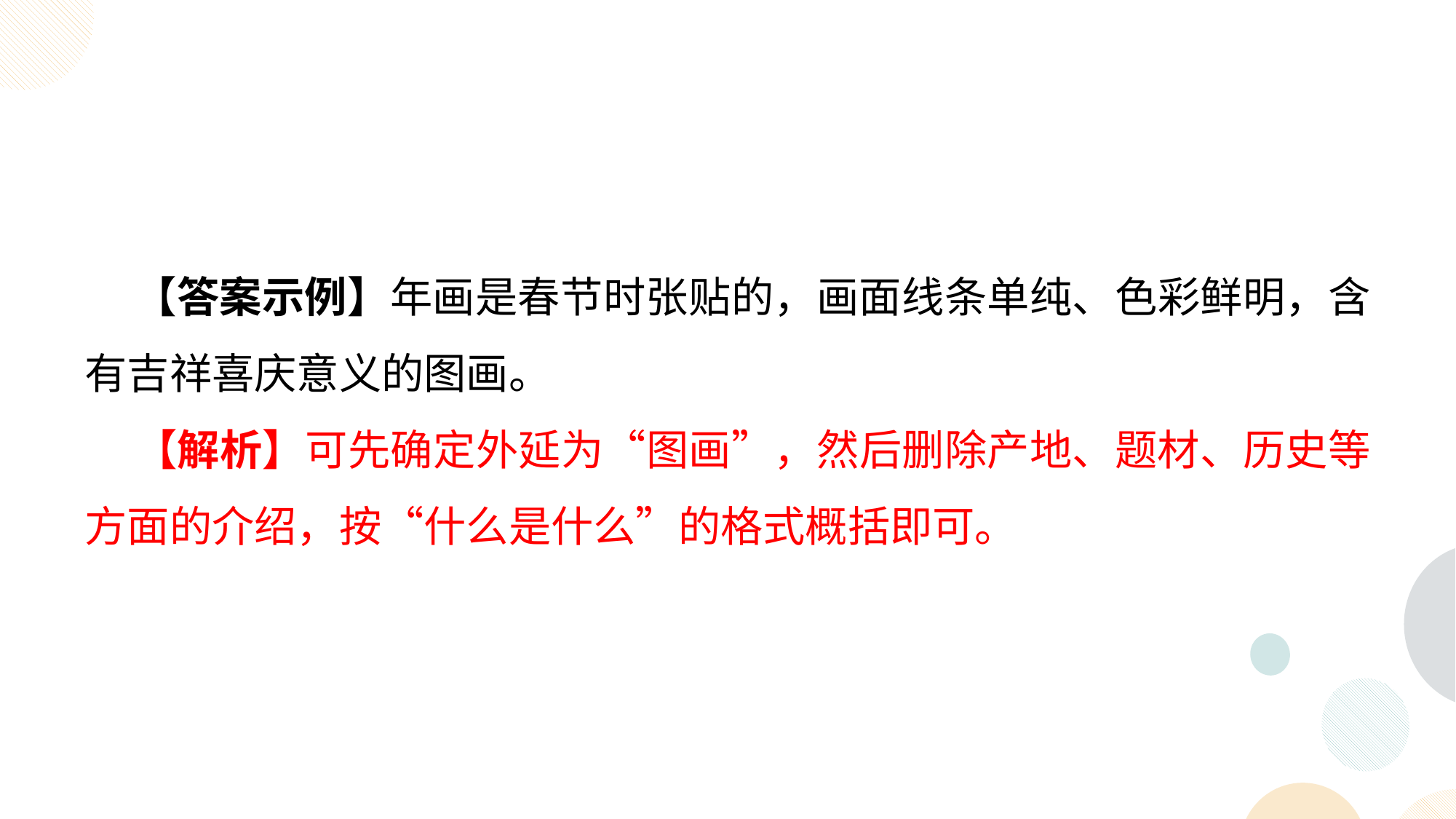

【答案示例】年画是春节时张贴的，画面线条单纯、色彩鲜明，含有吉祥喜庆意义的图画。
    【解析】可先确定外延为“图画”，然后删除产地、题材、历史等方面的介绍，按“什么是什么”的格式概括即可。